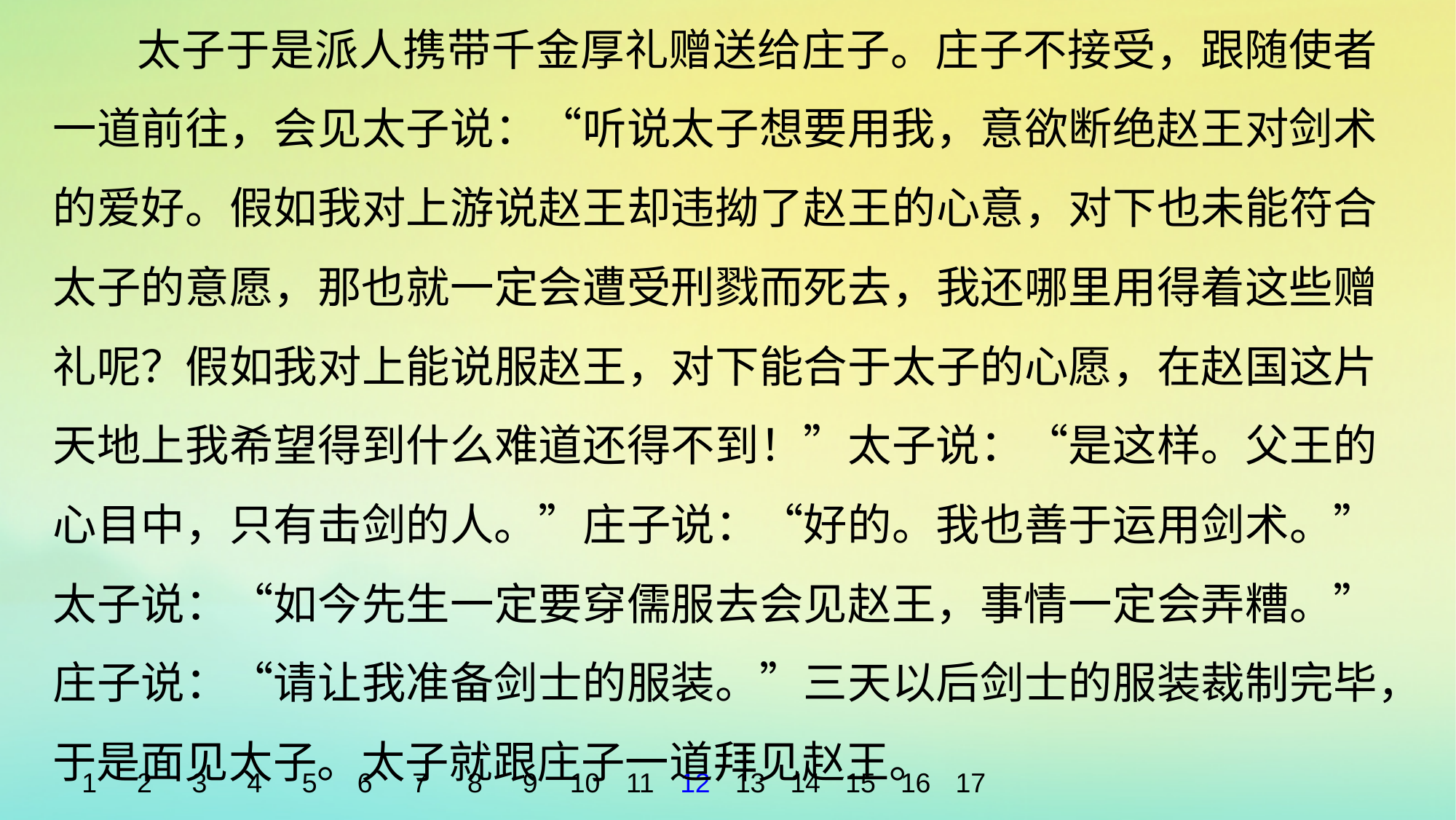

太子于是派人携带千金厚礼赠送给庄子。庄子不接受，跟随使者一道前往，会见太子说：“听说太子想要用我，意欲断绝赵王对剑术的爱好。假如我对上游说赵王却违拗了赵王的心意，对下也未能符合太子的意愿，那也就一定会遭受刑戮而死去，我还哪里用得着这些赠礼呢？假如我对上能说服赵王，对下能合于太子的心愿，在赵国这片天地上我希望得到什么难道还得不到！”太子说：“是这样。父王的心目中，只有击剑的人。”庄子说：“好的。我也善于运用剑术。”太子说：“如今先生一定要穿儒服去会见赵王，事情一定会弄糟。”庄子说：“请让我准备剑士的服装。”三天以后剑士的服装裁制完毕，于是面见太子。太子就跟庄子一道拜见赵王。
1
2
3
4
5
6
7
8
9
10
11
12
13
14
15
16
17